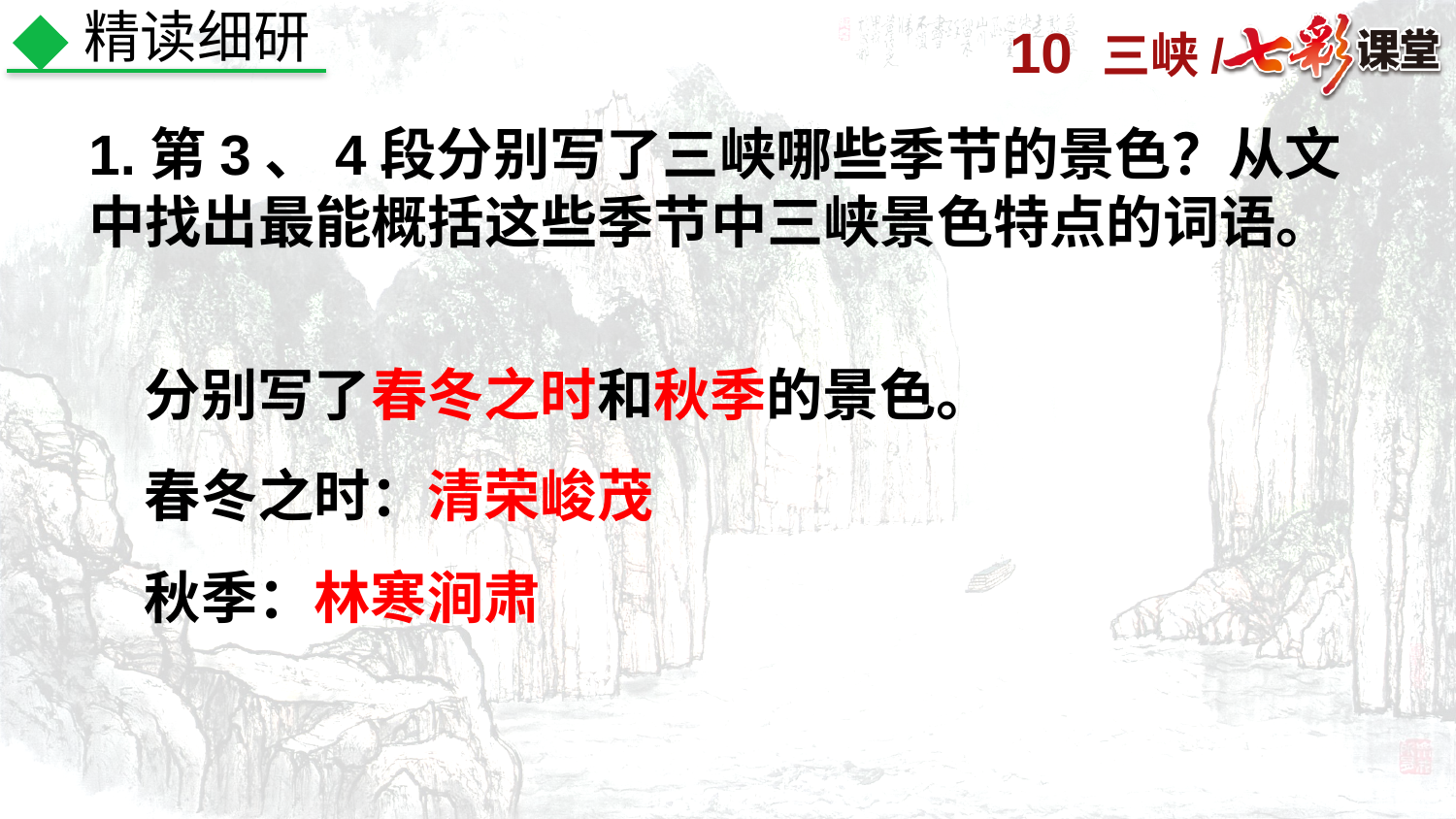

精读细研

1.第3、4段分别写了三峡哪些季节的景色？从文中找出最能概括这些季节中三峡景色特点的词语。
分别写了春冬之时和秋季的景色。
春冬之时：清荣峻茂
秋季：林寒涧肃